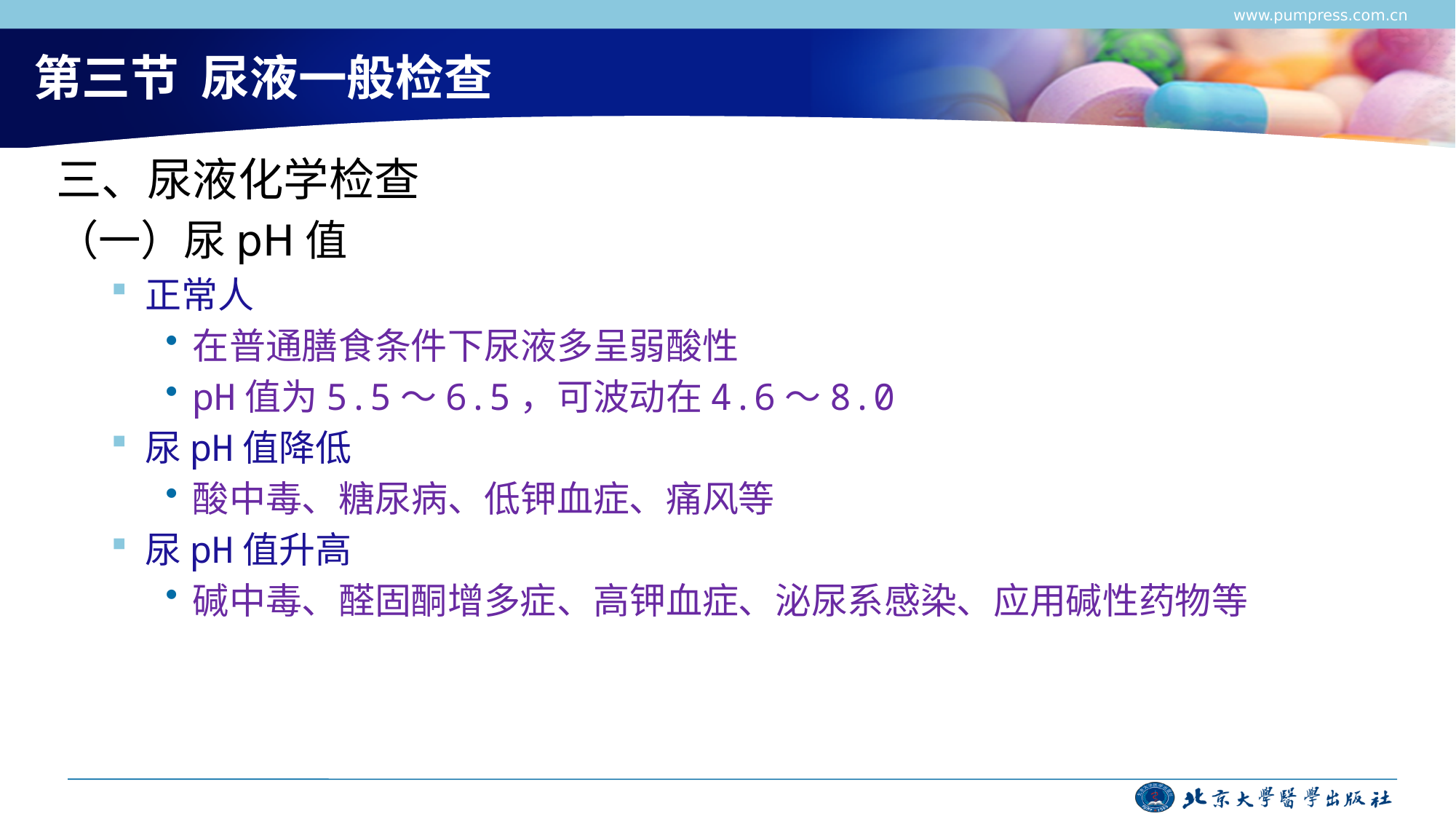

www.pumpress.com.cn
# 第三节  尿液一般检查
三、尿液化学检查
（一）尿pH值
正常人
在普通膳食条件下尿液多呈弱酸性
pH值为5.5～6.5，可波动在4.6～8.0
尿pH值降低
酸中毒、糖尿病、低钾血症、痛风等
尿pH值升高
碱中毒、醛固酮增多症、高钾血症、泌尿系感染、应用碱性药物等